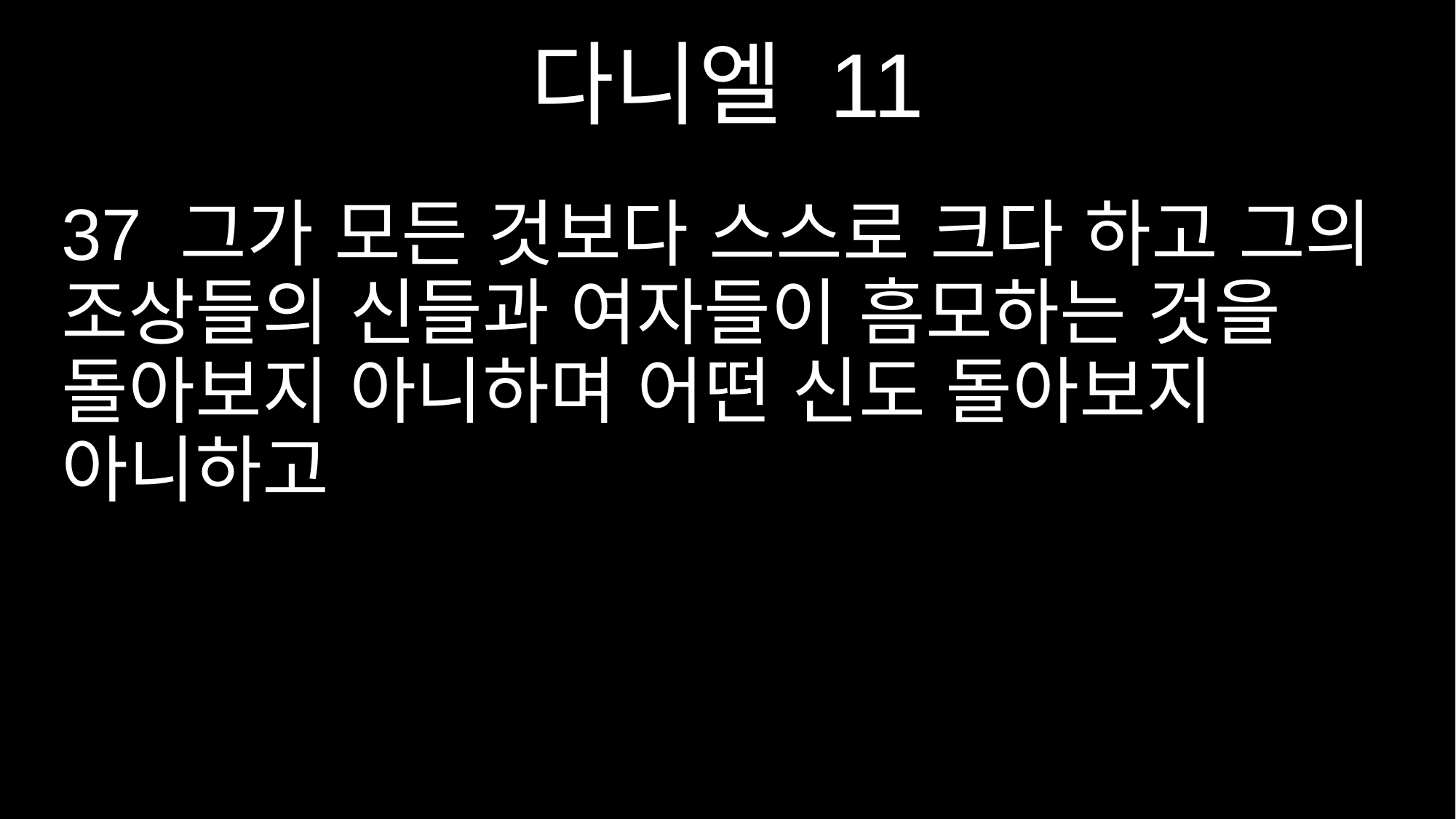

다니엘 11
37 그가 모든 것보다 스스로 크다 하고 그의 조상들의 신들과 여자들이 흠모하는 것을 돌아보지 아니하며 어떤 신도 돌아보지 아니하고